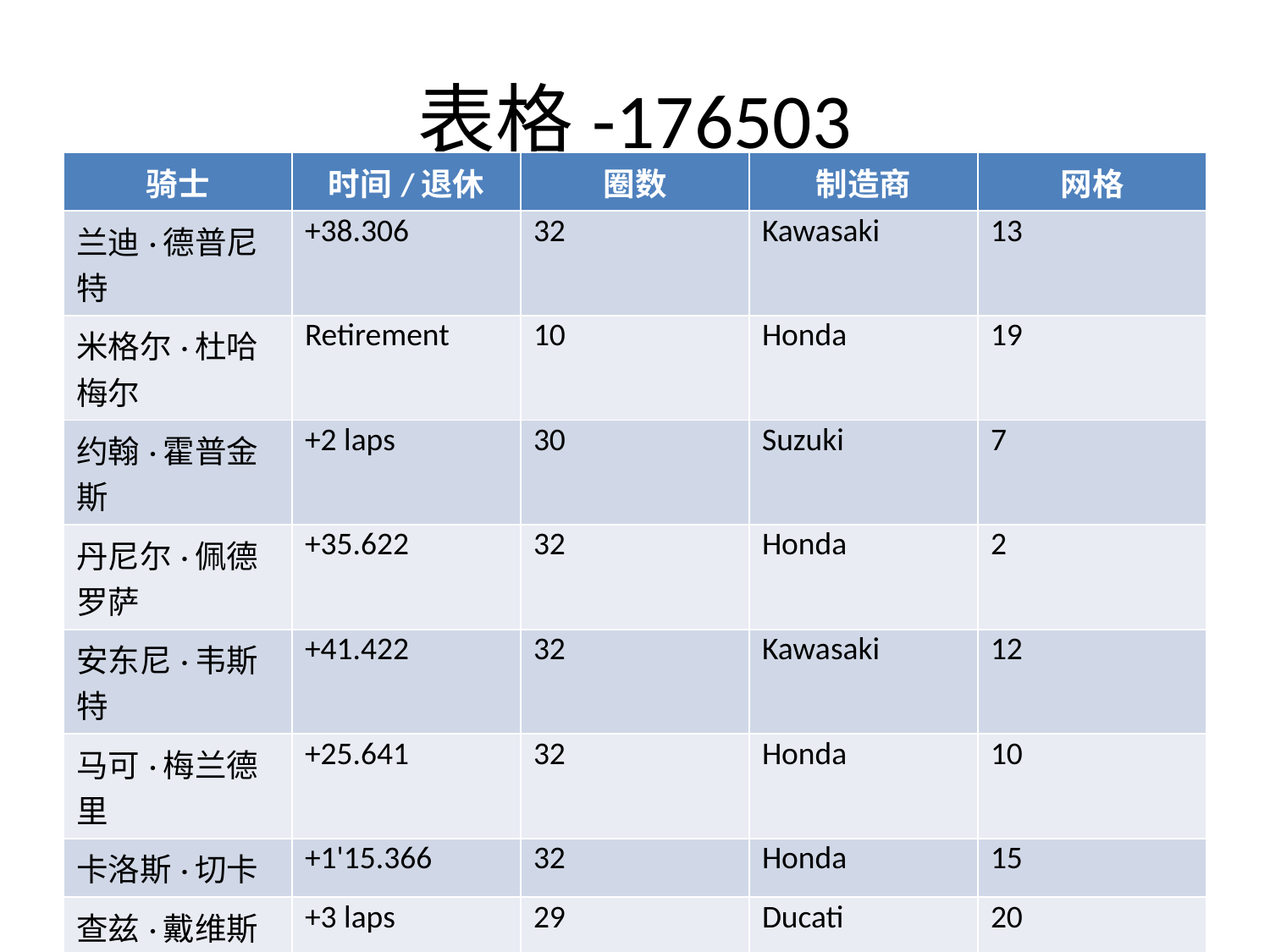

# 表格-176503
| 骑士 | 时间/退休 | 圈数 | 制造商 | 网格 |
| --- | --- | --- | --- | --- |
| 兰迪·德普尼特 | +38.306 | 32 | Kawasaki | 13 |
| 米格尔·杜哈梅尔 | Retirement | 10 | Honda | 19 |
| 约翰·霍普金斯 | +2 laps | 30 | Suzuki | 7 |
| 丹尼尔·佩德罗萨 | +35.622 | 32 | Honda | 2 |
| 安东尼·韦斯特 | +41.422 | 32 | Kawasaki | 12 |
| 马可·梅兰德里 | +25.641 | 32 | Honda | 10 |
| 卡洛斯·切卡 | +1'15.366 | 32 | Honda | 15 |
| 查兹·戴维斯 | +3 laps | 29 | Ducati | 20 |
| 尼基·海登 | Retirement | 22 | Honda | 4 |
| 亚历克斯·巴罗斯 | +43.520 | 32 | Ducati | 17 |
| 玉田诚 | +42.355 | 32 | Yamaha | 11 |
| 凯西·斯托纳 | 44:20.325 | 32 | Ducati | 1 |
| 中野慎也 | +52.848 | 32 | Honda | 9 |
| 西尔万·金托利 | +58.410 | 32 | Yamaha | 14 |
| 罗杰·李·海登 | +43.720 | 32 | Kawasaki | 16 |
| 柯蒂斯·罗伯茨 | Retirement | 5 | KR212V | 18 |
| 瓦伦蒂诺·罗西 | +30.664 | 32 | Yamaha | 5 |
| 洛里斯·卡皮罗西 | Retirement | 3 | Ducati | 6 |
| 克里斯·维尔默伦 | +9.865 | 32 | Suzuki | 3 |
| 科林·爱德华兹 | +47.376 | 32 | Yamaha | 8 |